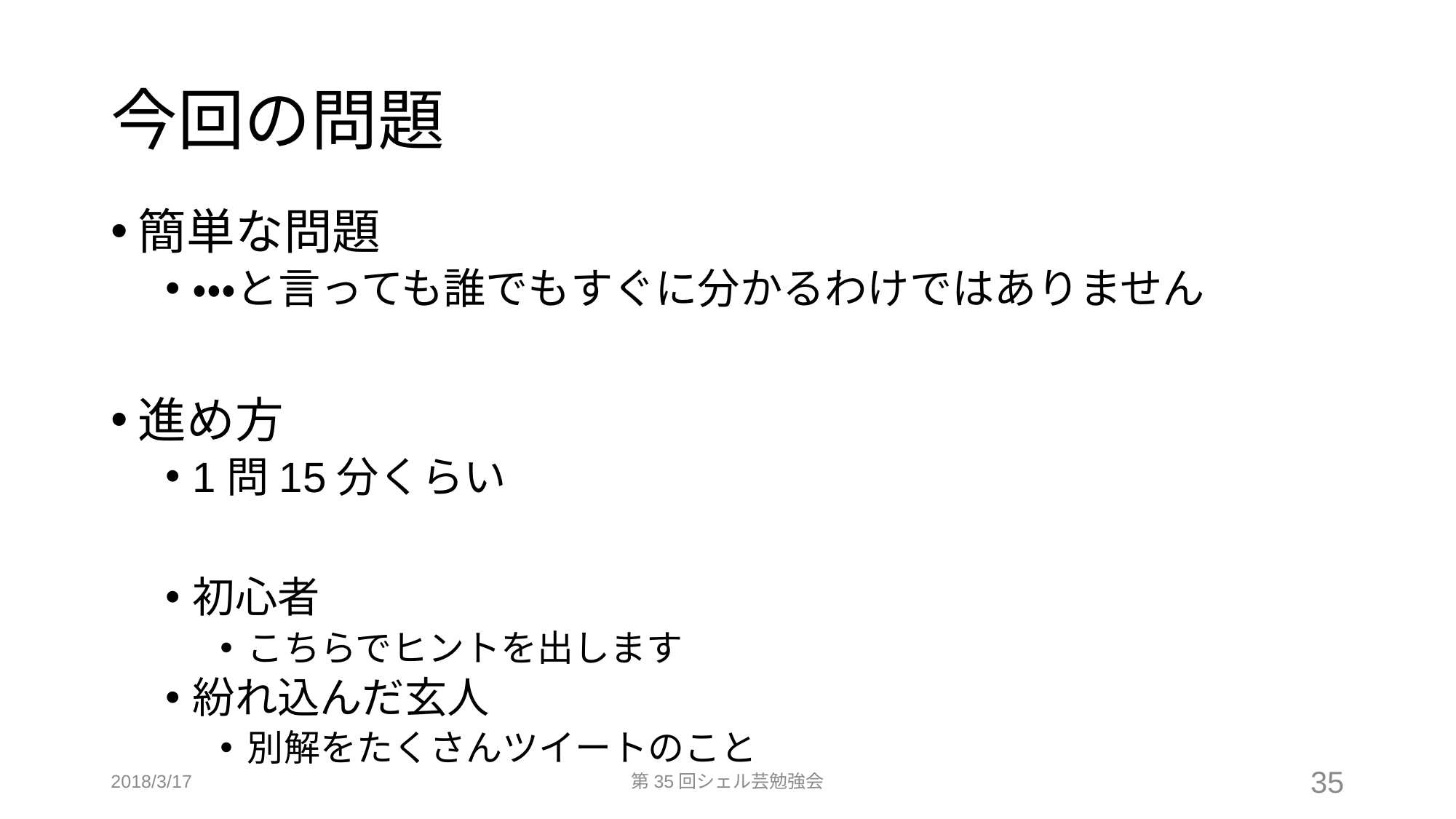

# 今回の問題
簡単な問題
・・・と言っても誰でもすぐに分かるわけではありません

進め方
1問15分くらい

初心者
こちらでヒントを出します
紛れ込んだ玄人
別解をたくさんツイートのこと

2018/3/17
第35回シェル芸勉強会
35